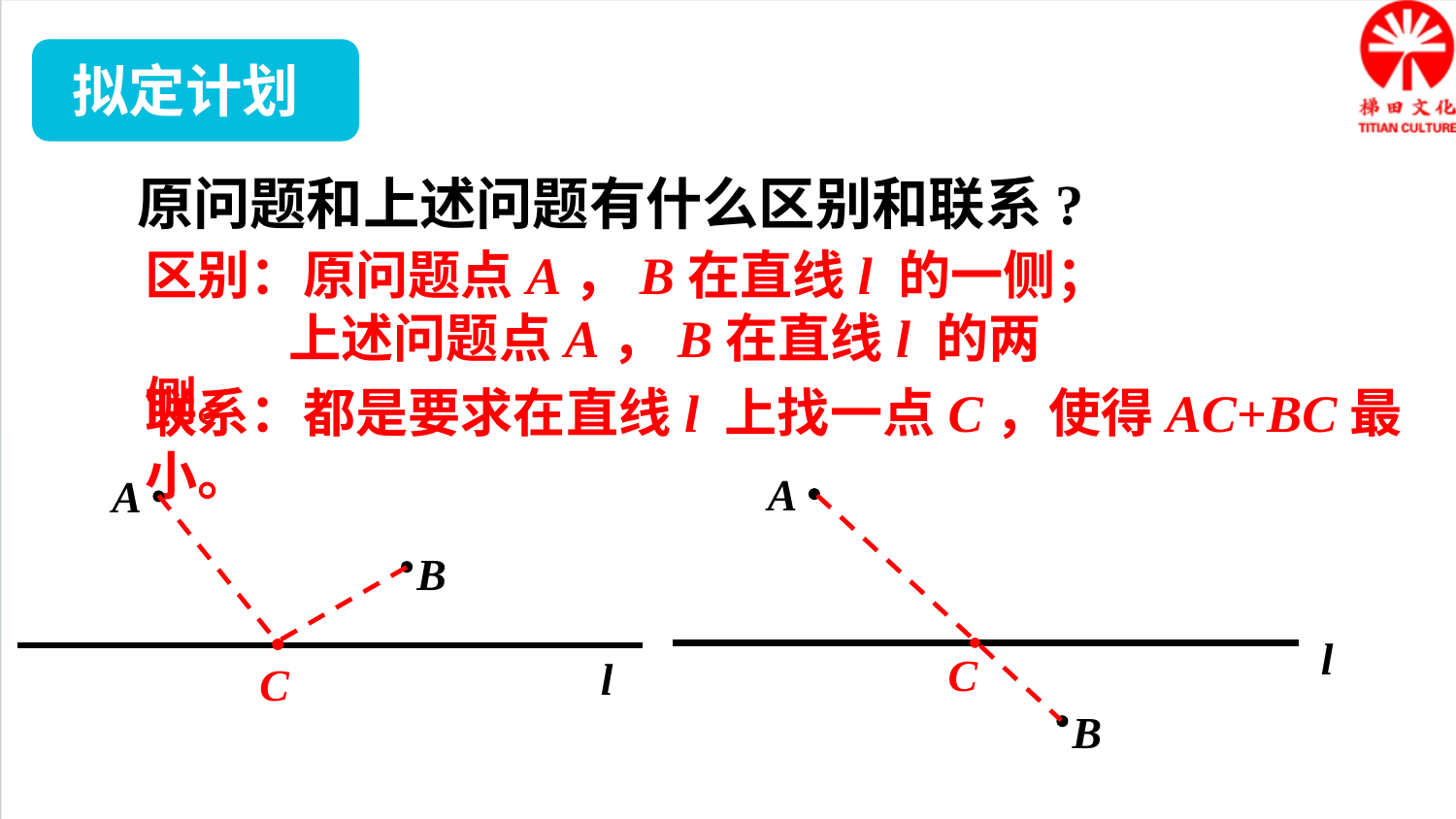

拟定计划
      原问题和上述问题有什么区别和联系?
区别：原问题点A，B在直线l 的一侧；
           上述问题点A，B在直线l 的两侧。
联系：都是要求在直线l 上找一点C，使得AC+BC最小。
A

l
B

A

B

l
C

C